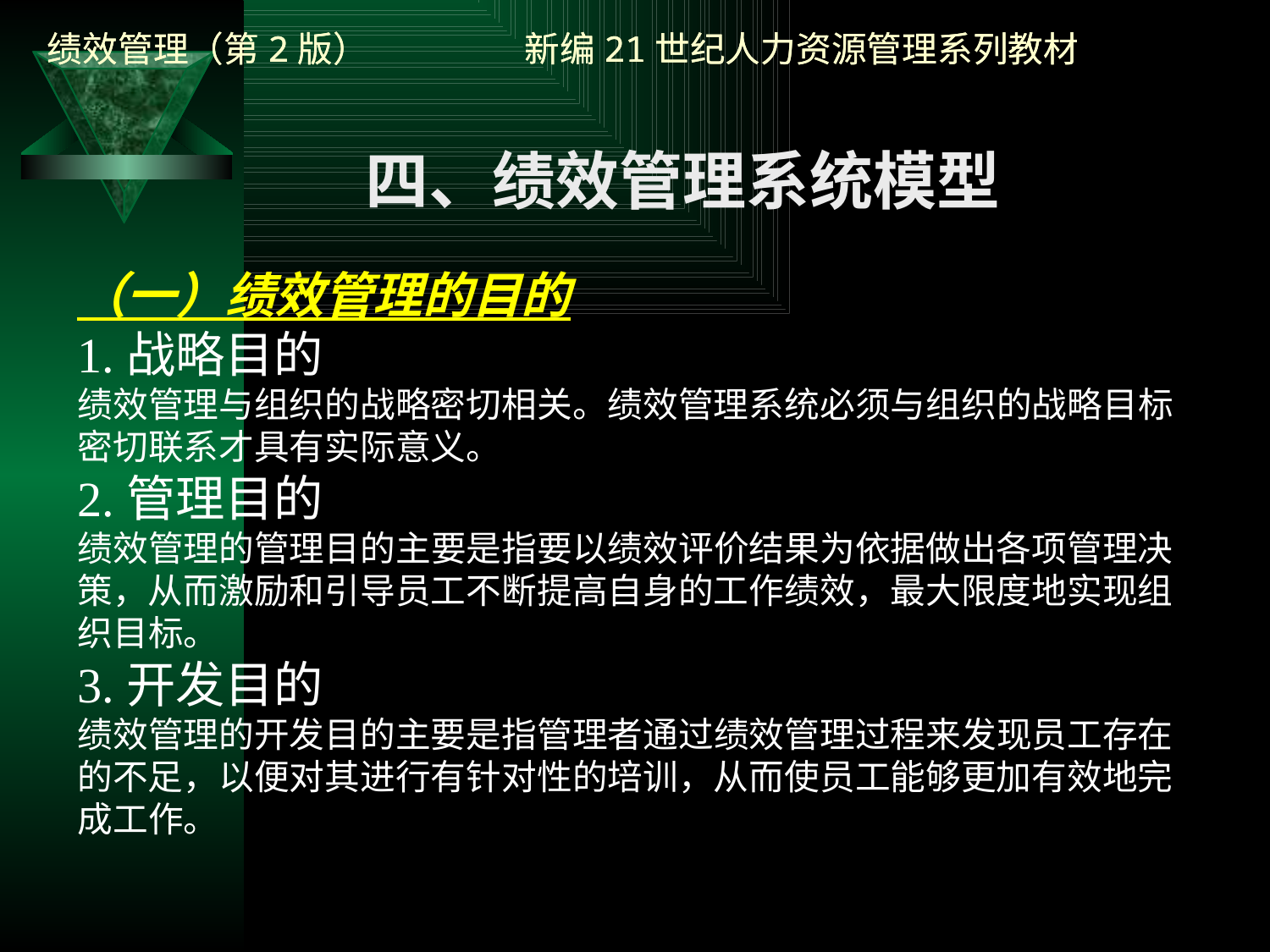

四、绩效管理系统模型
（一）绩效管理的目的
1.战略目的
绩效管理与组织的战略密切相关。绩效管理系统必须与组织的战略目标密切联系才具有实际意义。
2.管理目的
绩效管理的管理目的主要是指要以绩效评价结果为依据做出各项管理决策，从而激励和引导员工不断提高自身的工作绩效，最大限度地实现组织目标。
3.开发目的
绩效管理的开发目的主要是指管理者通过绩效管理过程来发现员工存在的不足，以便对其进行有针对性的培训，从而使员工能够更加有效地完成工作。